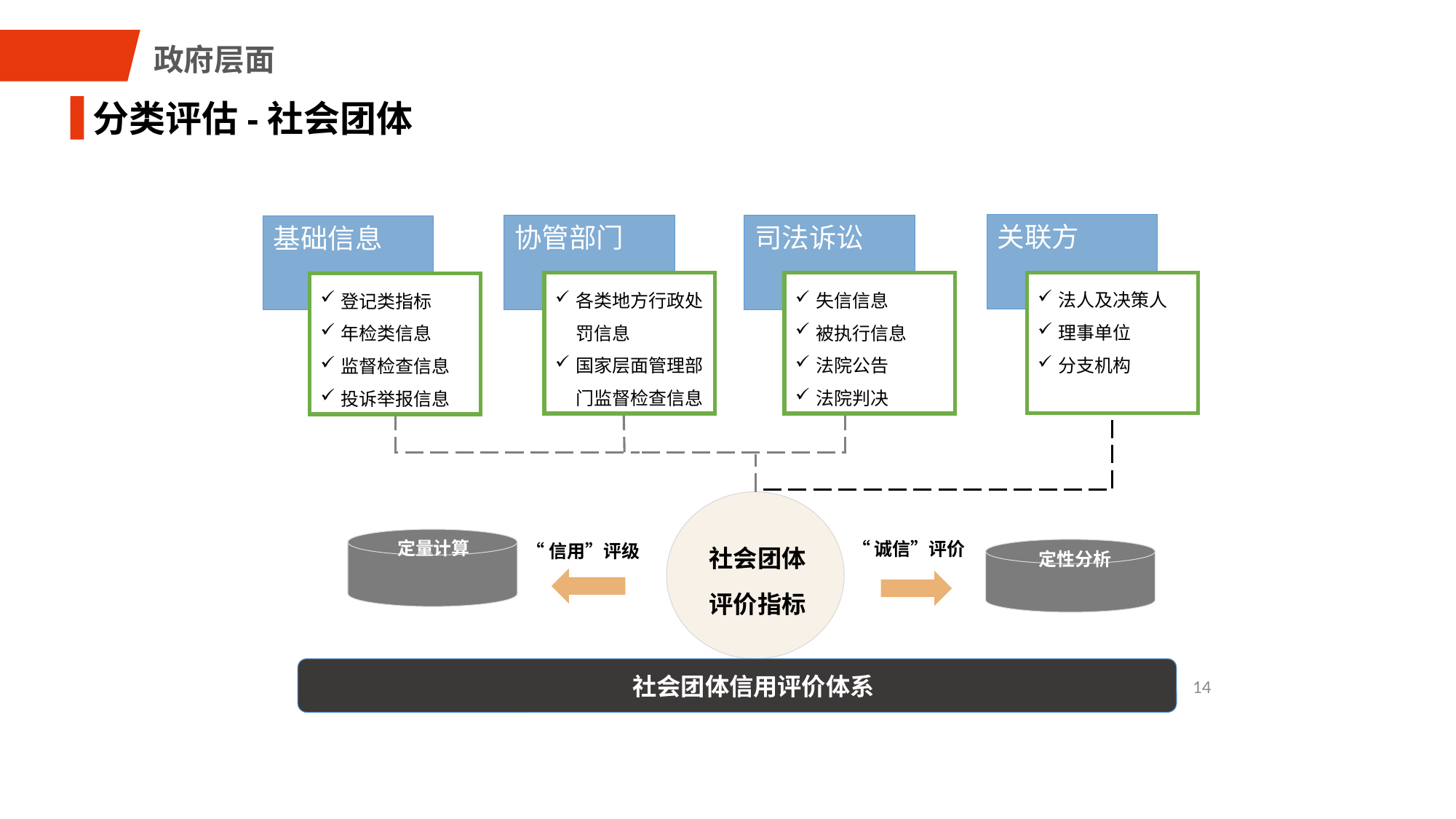

政府层面
分类评估-社会团体

关联方
协管部门
司法诉讼
基础信息
法人及决策人
理事单位
分支机构
各类地方行政处罚信息
国家层面管理部门监督检查信息
失信信息
被执行信息
法院公告
法院判决
登记类指标
年检类信息
监督检查信息
投诉举报信息
关联方信息
协管部门信息
基础信息

社会团体
评价指标
失信信息
被执行信息
法院公告
法院判决
登记信息
年检信息
监督检查信息
投诉举报信息
各类行政处罚信
息、国家层面管
理部门监督检查
信息

社会团体信用评价体系
定量计算
“诚信”评价
“信用”评级

定性分析

14